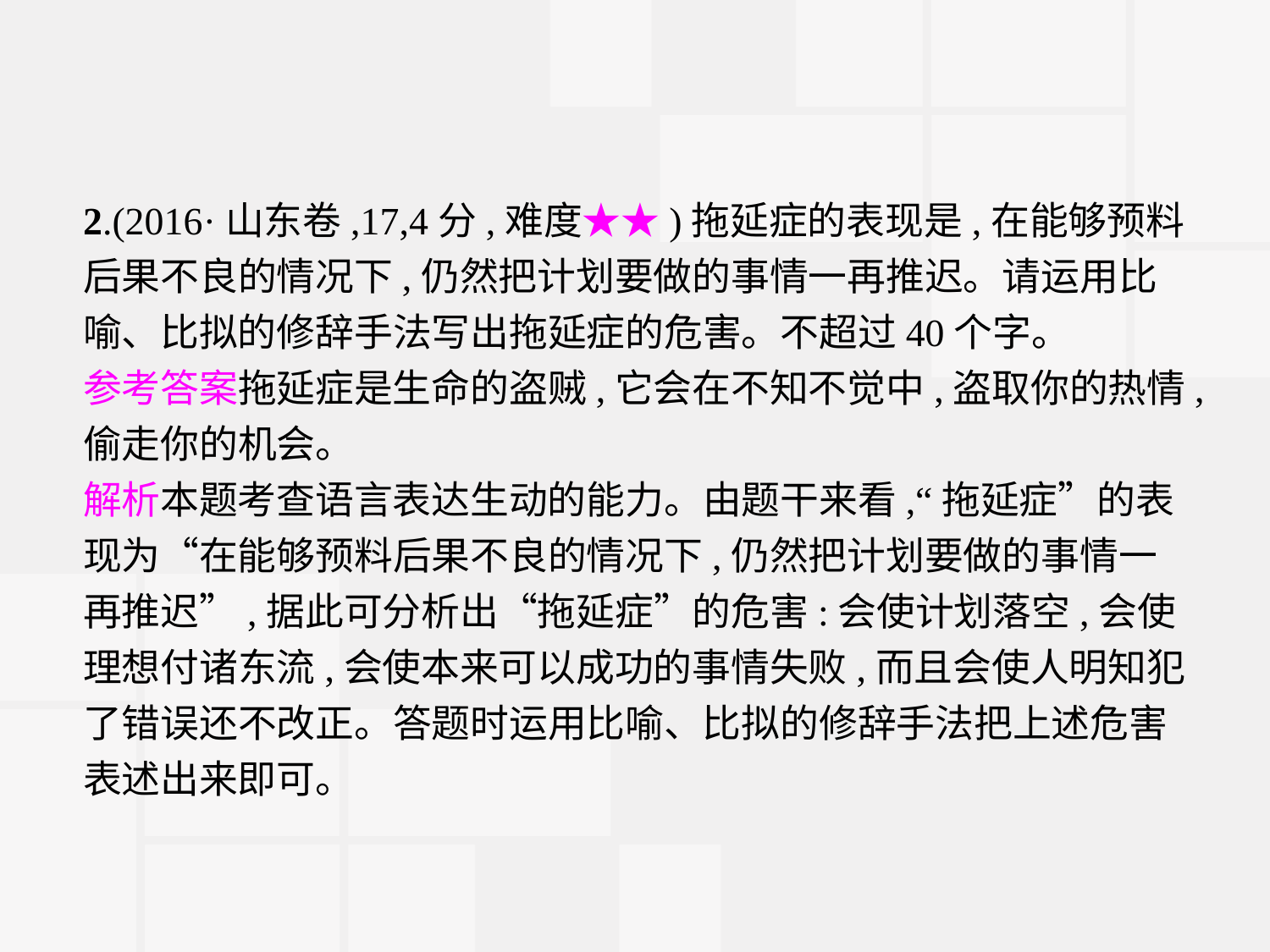

2.(2016·山东卷,17,4分,难度★★)拖延症的表现是,在能够预料后果不良的情况下,仍然把计划要做的事情一再推迟。请运用比喻、比拟的修辞手法写出拖延症的危害。不超过40个字。
参考答案拖延症是生命的盗贼,它会在不知不觉中,盗取你的热情,偷走你的机会。
解析本题考查语言表达生动的能力。由题干来看,“拖延症”的表现为“在能够预料后果不良的情况下,仍然把计划要做的事情一再推迟”,据此可分析出“拖延症”的危害:会使计划落空,会使理想付诸东流,会使本来可以成功的事情失败,而且会使人明知犯了错误还不改正。答题时运用比喻、比拟的修辞手法把上述危害表述出来即可。